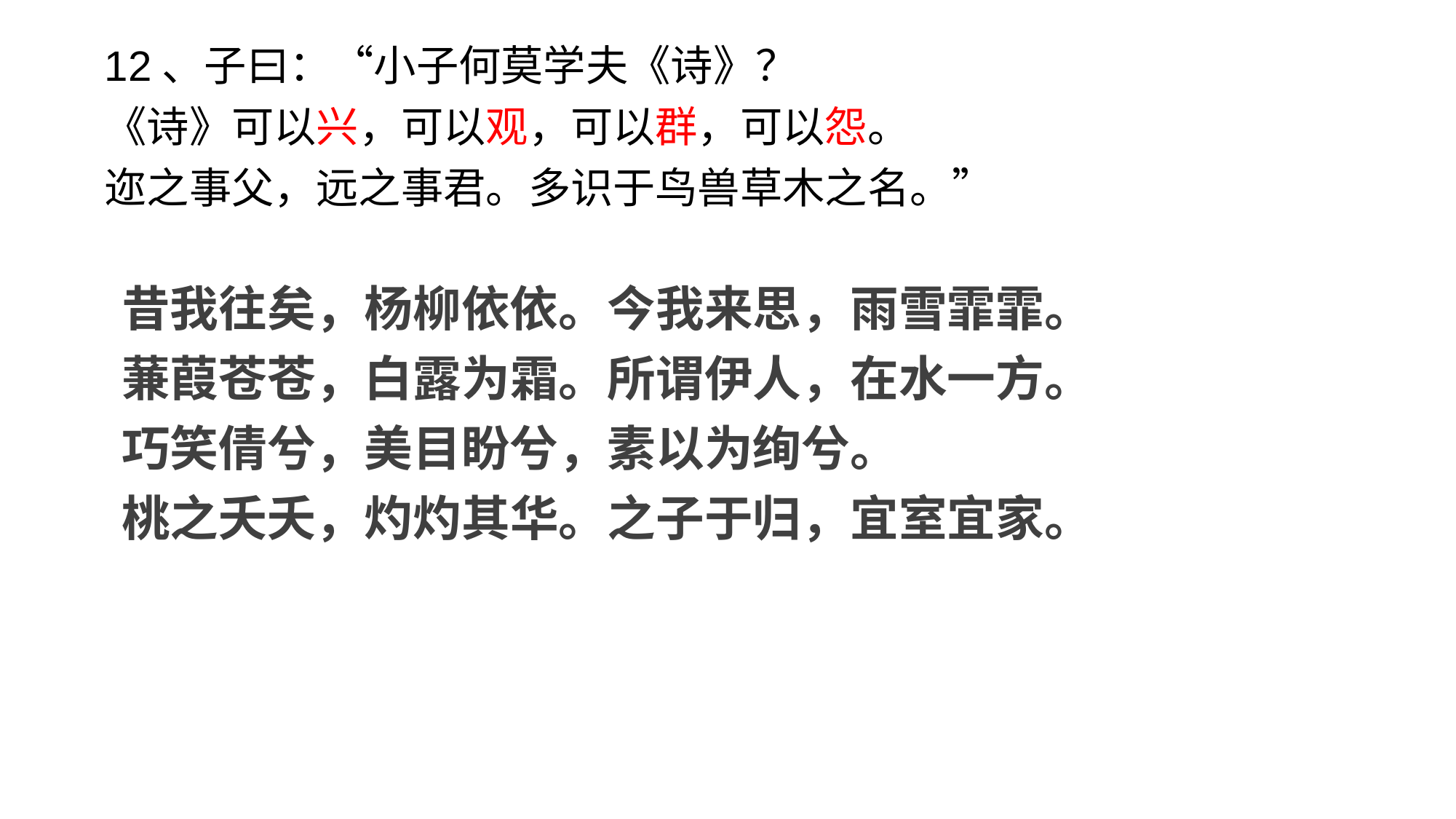

12、子曰：“小子何莫学夫《诗》？
《诗》可以兴，可以观，可以群，可以怨。
迩之事父，远之事君。多识于鸟兽草木之名。”
昔我往矣，杨柳依依。今我来思，雨雪霏霏。
蒹葭苍苍，白露为霜。所谓伊人，在水一方。
巧笑倩兮，美目盼兮，素以为绚兮。
桃之夭夭，灼灼其华。之子于归，宜室宜家。